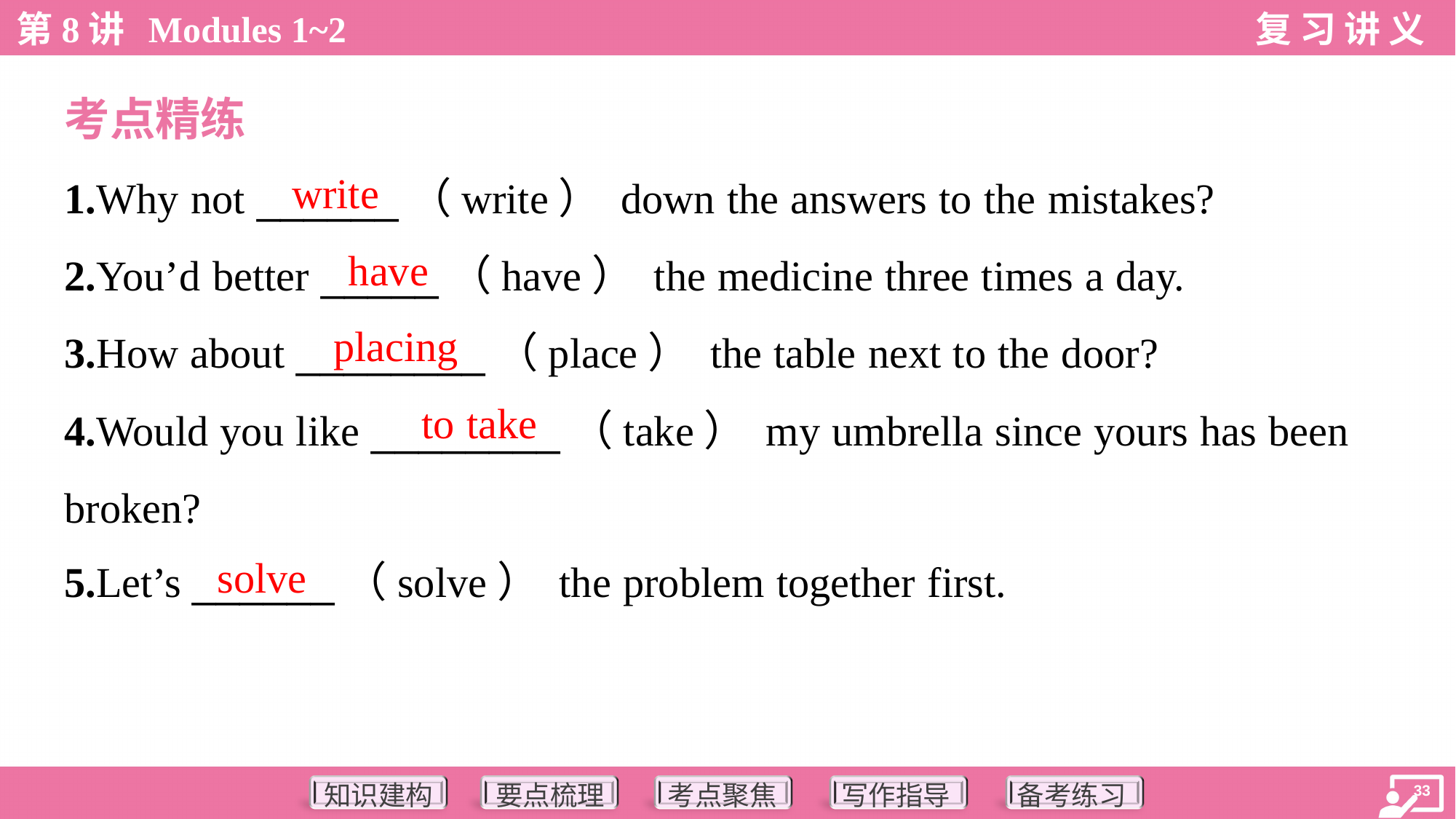

考点精练
write
1.Why not ______（write） down the answers to the mistakes?
2.You’d better _____（have） the medicine three times a day.
3.How about ________（place） the table next to the door?
4.Would you like ________（take） my umbrella since yours has been
broken?
5.Let’s ______（solve） the problem together first.
have
placing
to take
solve